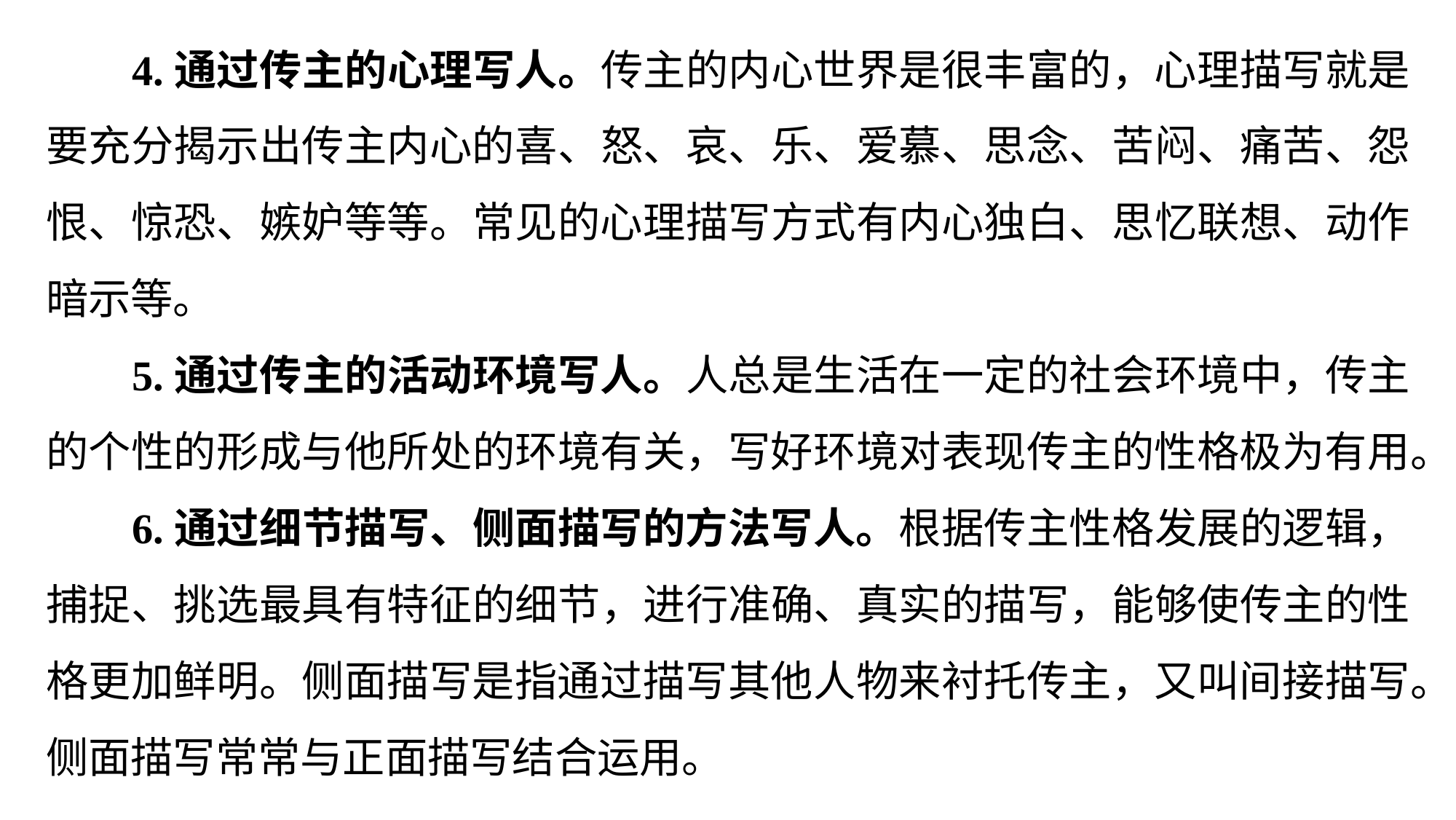

4.通过传主的心理写人。传主的内心世界是很丰富的，心理描写就是要充分揭示出传主内心的喜、怒、哀、乐、爱慕、思念、苦闷、痛苦、怨恨、惊恐、嫉妒等等。常见的心理描写方式有内心独白、思忆联想、动作暗示等。
5.通过传主的活动环境写人。人总是生活在一定的社会环境中，传主的个性的形成与他所处的环境有关，写好环境对表现传主的性格极为有用。
6.通过细节描写、侧面描写的方法写人。根据传主性格发展的逻辑，捕捉、挑选最具有特征的细节，进行准确、真实的描写，能够使传主的性格更加鲜明。侧面描写是指通过描写其他人物来衬托传主，又叫间接描写。侧面描写常常与正面描写结合运用。